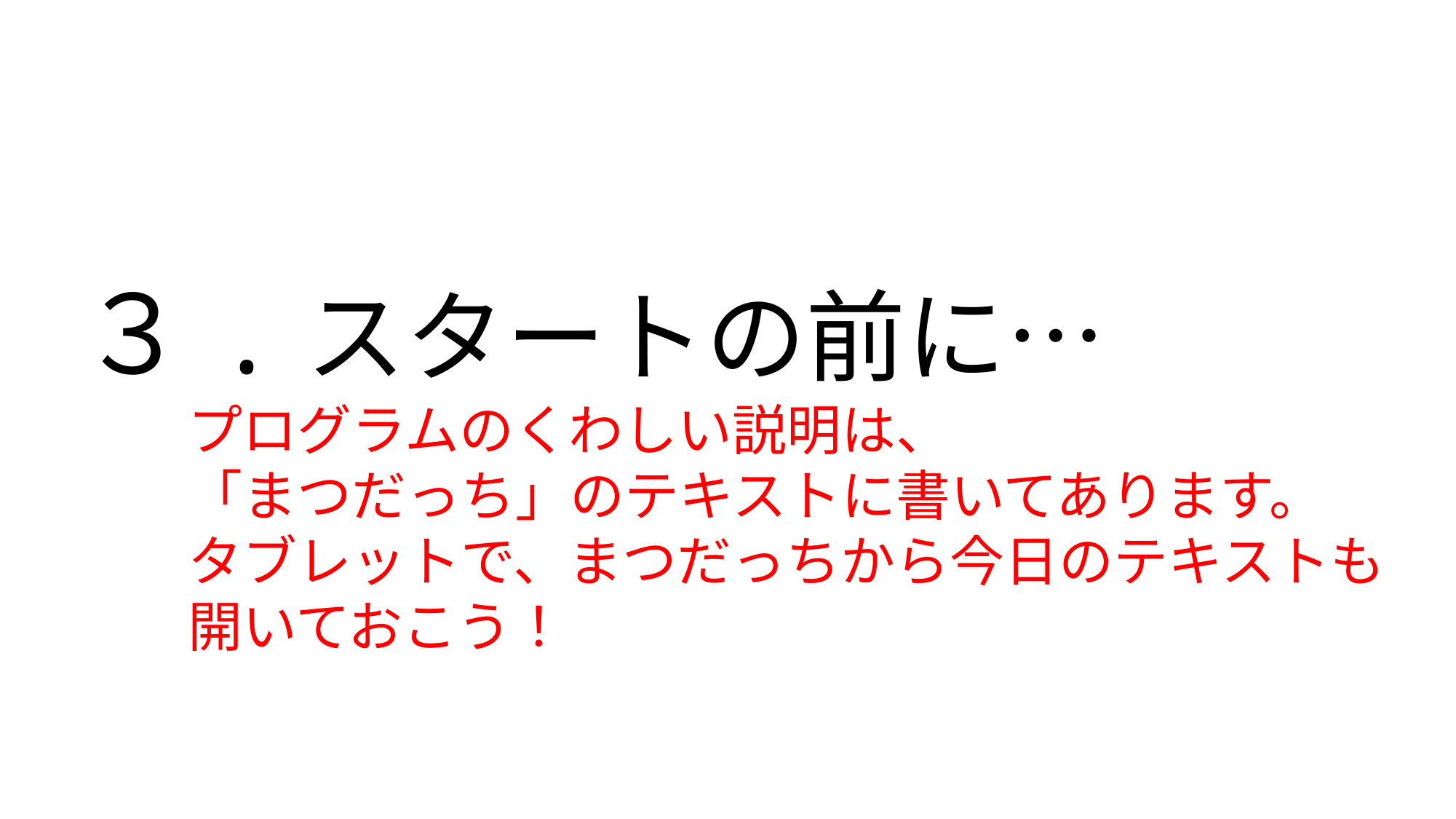

３.スタートの前に…
　　プログラムのくわしい説明は、
　　「まつだっち」のテキストに書いてあります。
　　タブレットで、まつだっちから今日のテキストも
　　開いておこう！